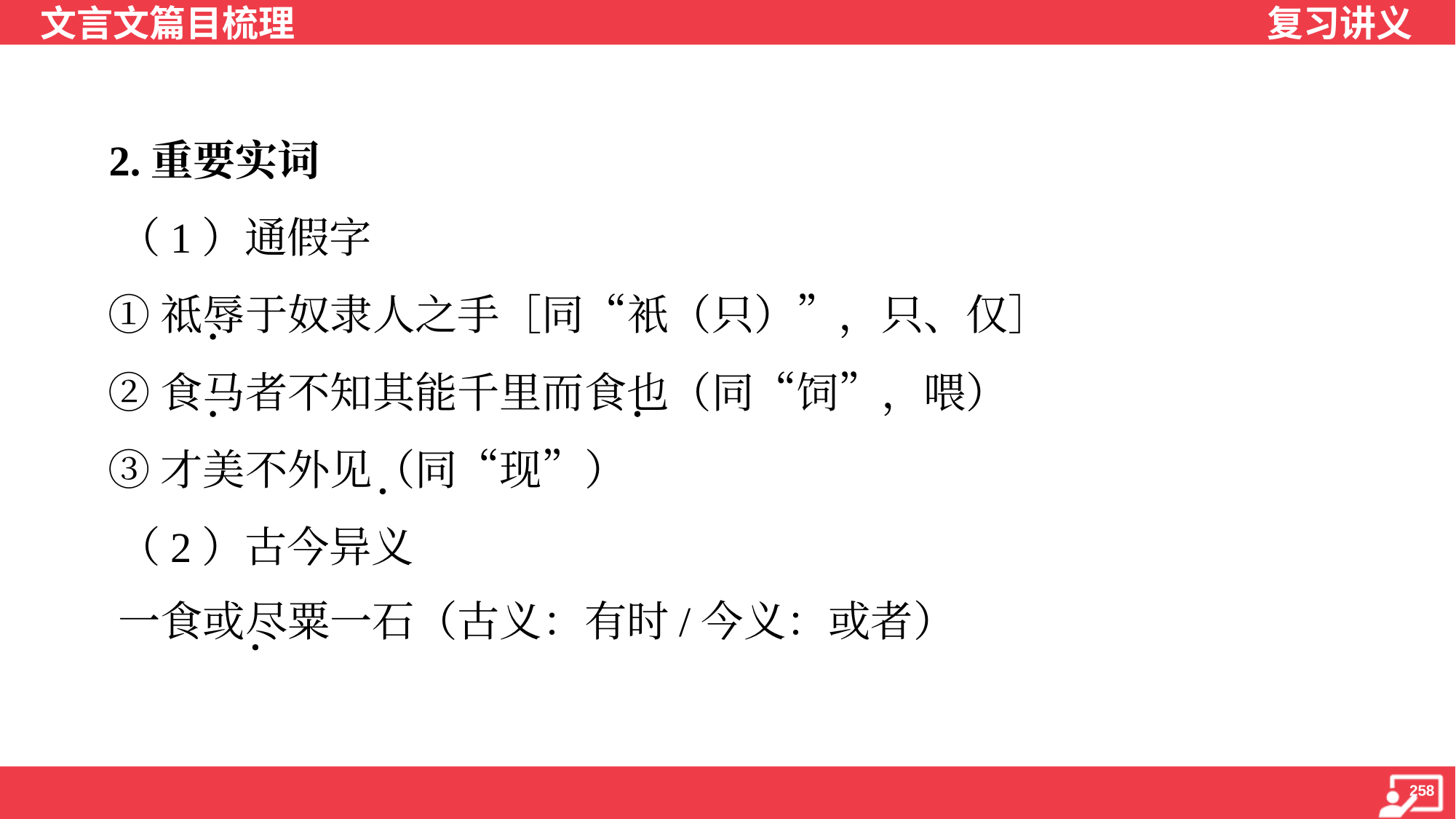

2.重要实词
    （1）通假字
    ①祗辱于奴隶人之手［同“衹（只）”，只、仅］
    ②食马者不知其能千里而食也（同“饲”，喂）
    ③才美不外见（同“现”）
    （2）古今异义
    一食或尽粟一石（古义：有时/今义：或者）